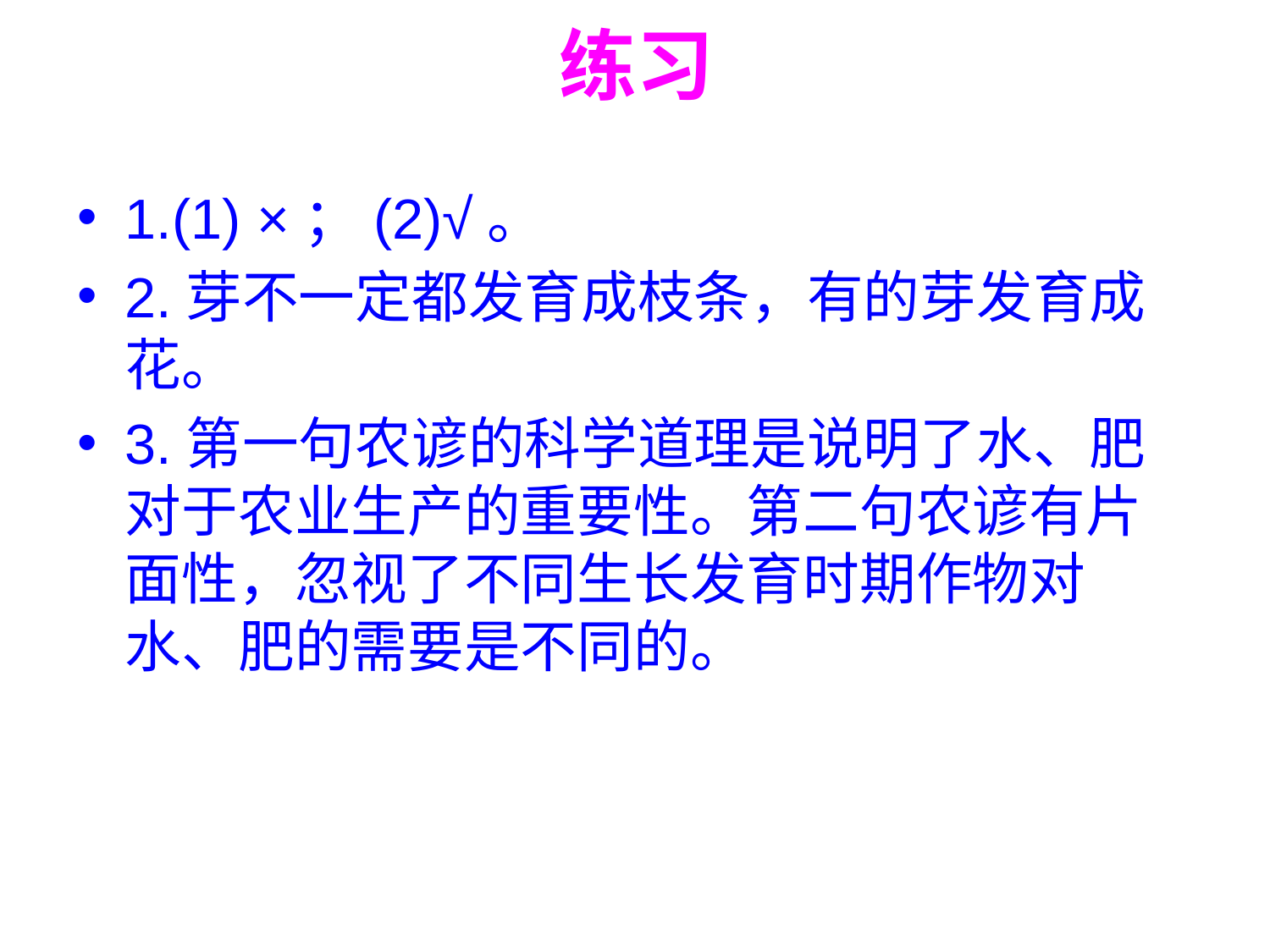

# 练习
1.(1) ×；(2)√。
2.芽不一定都发育成枝条，有的芽发育成花。
3.第一句农谚的科学道理是说明了水、肥对于农业生产的重要性。第二句农谚有片面性，忽视了不同生长发育时期作物对水、肥的需要是不同的。